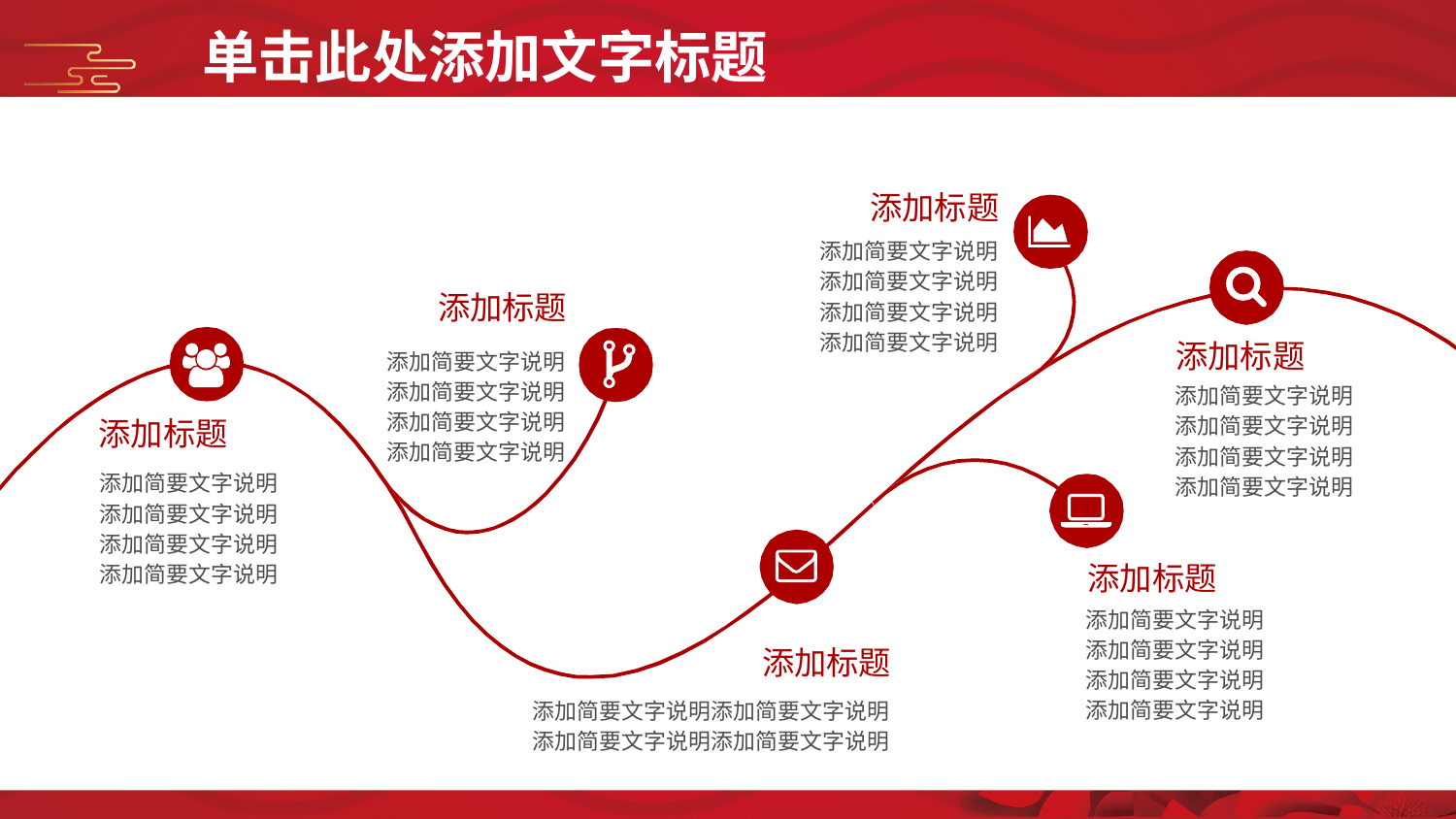

添加标题
添加简要文字说明
添加简要文字说明
添加简要文字说明
添加简要文字说明

添加标题
添加简要文字说明
添加简要文字说明
添加简要文字说明
添加简要文字说明

添加标题
添加简要文字说明
添加简要文字说明
添加简要文字说明
添加简要文字说明
添加标题
添加简要文字说明
添加简要文字说明
添加简要文字说明
添加简要文字说明

添加标题
添加简要文字说明
添加简要文字说明
添加简要文字说明
添加简要文字说明
添加标题
添加简要文字说明添加简要文字说明
添加简要文字说明添加简要文字说明